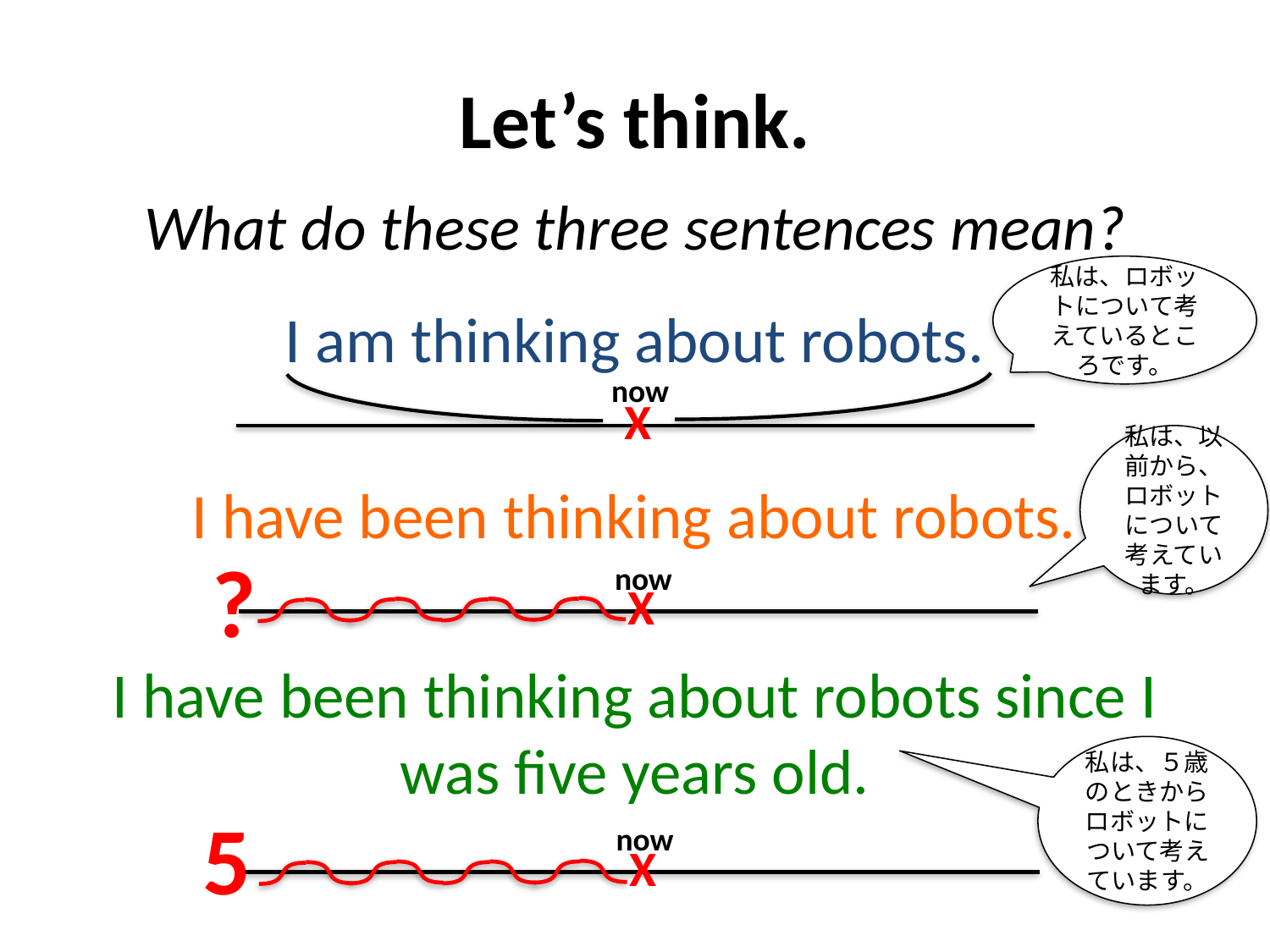

# Let’s think.
What do these three sentences mean?
私は、ロボットについて考えているところです。
I am thinking about robots.

now
X
私は、以前から、ロボットについて考えています。
I have been thinking about robots.
?
now
X
I have been thinking about robots since I was five years old.
私は、５歳のときからロボットについて考えています。
5
now
X